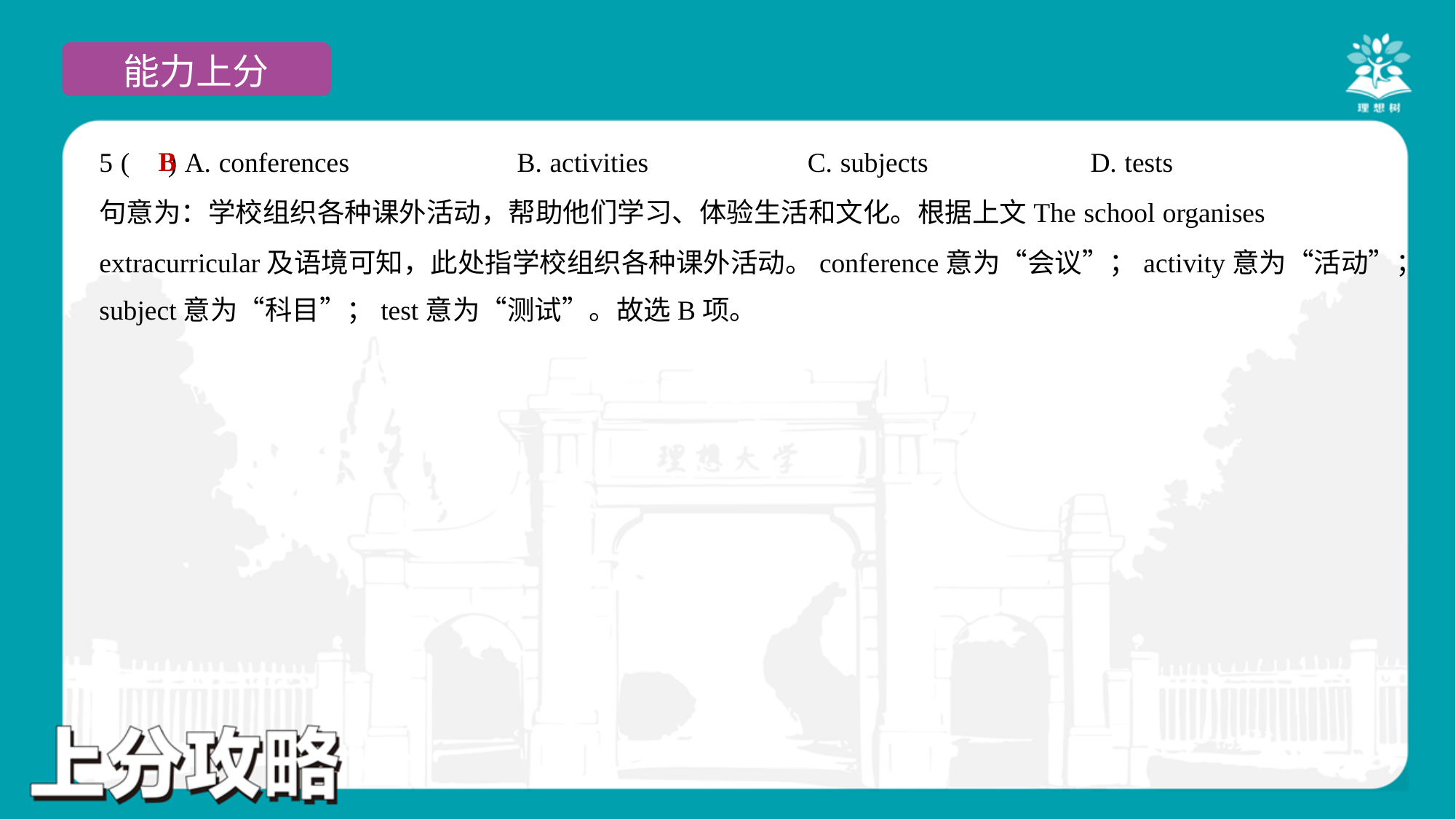

B
5 (     ) A. conferences	B. activities	C. subjects	D. tests
句意为：学校组织各种课外活动，帮助他们学习、体验生活和文化。根据上文The school organises
extracurricular及语境可知，此处指学校组织各种课外活动。conference意为“会议”；activity意为“活动”；
subject意为“科目”；test意为“测试”。故选B项。